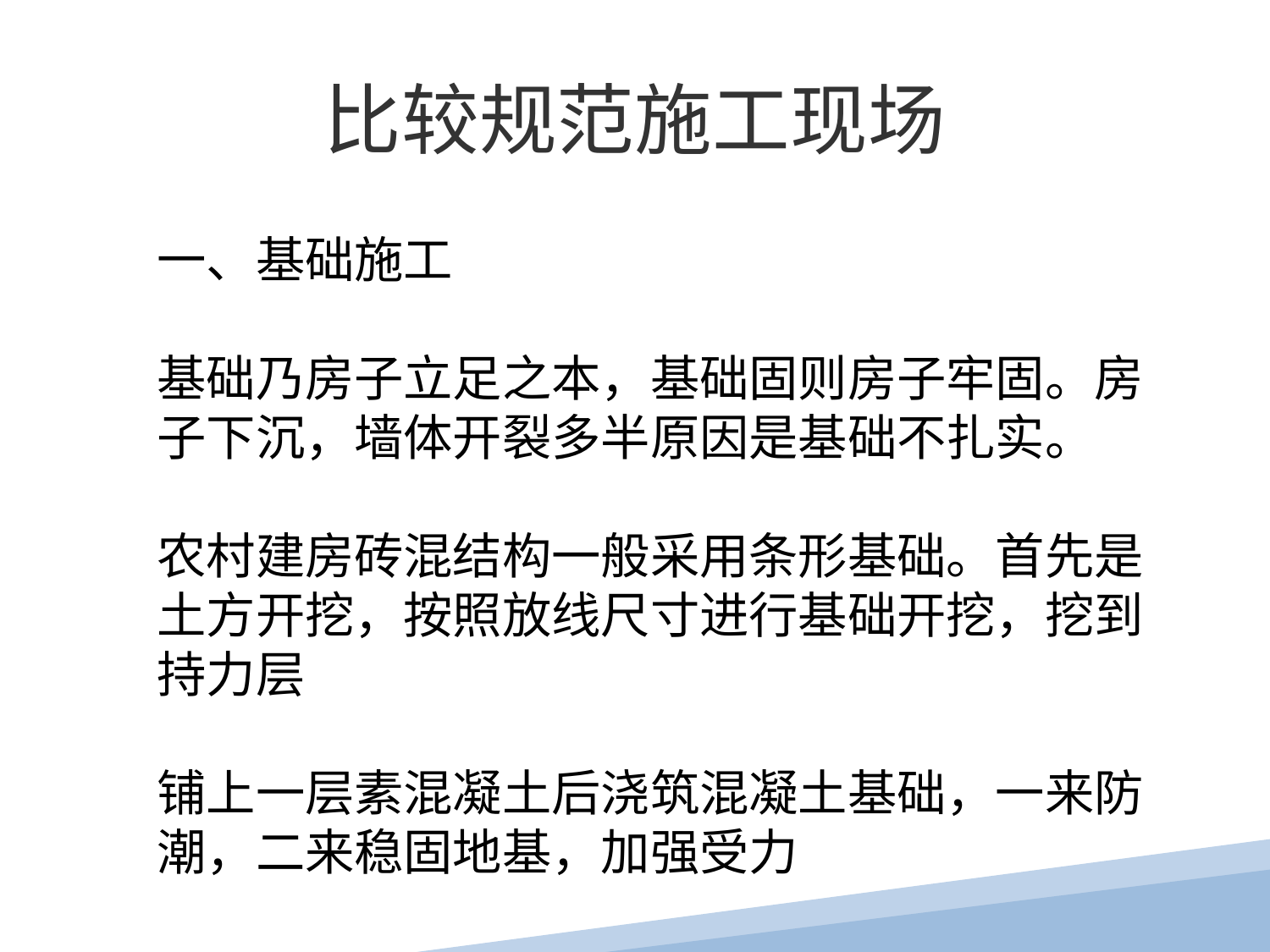

比较规范施工现场
一、基础施工

基础乃房子立足之本，基础固则房子牢固。房子下沉，墙体开裂多半原因是基础不扎实。

农村建房砖混结构一般采用条形基础。首先是土方开挖，按照放线尺寸进行基础开挖，挖到持力层

铺上一层素混凝土后浇筑混凝土基础，一来防潮，二来稳固地基，加强受力